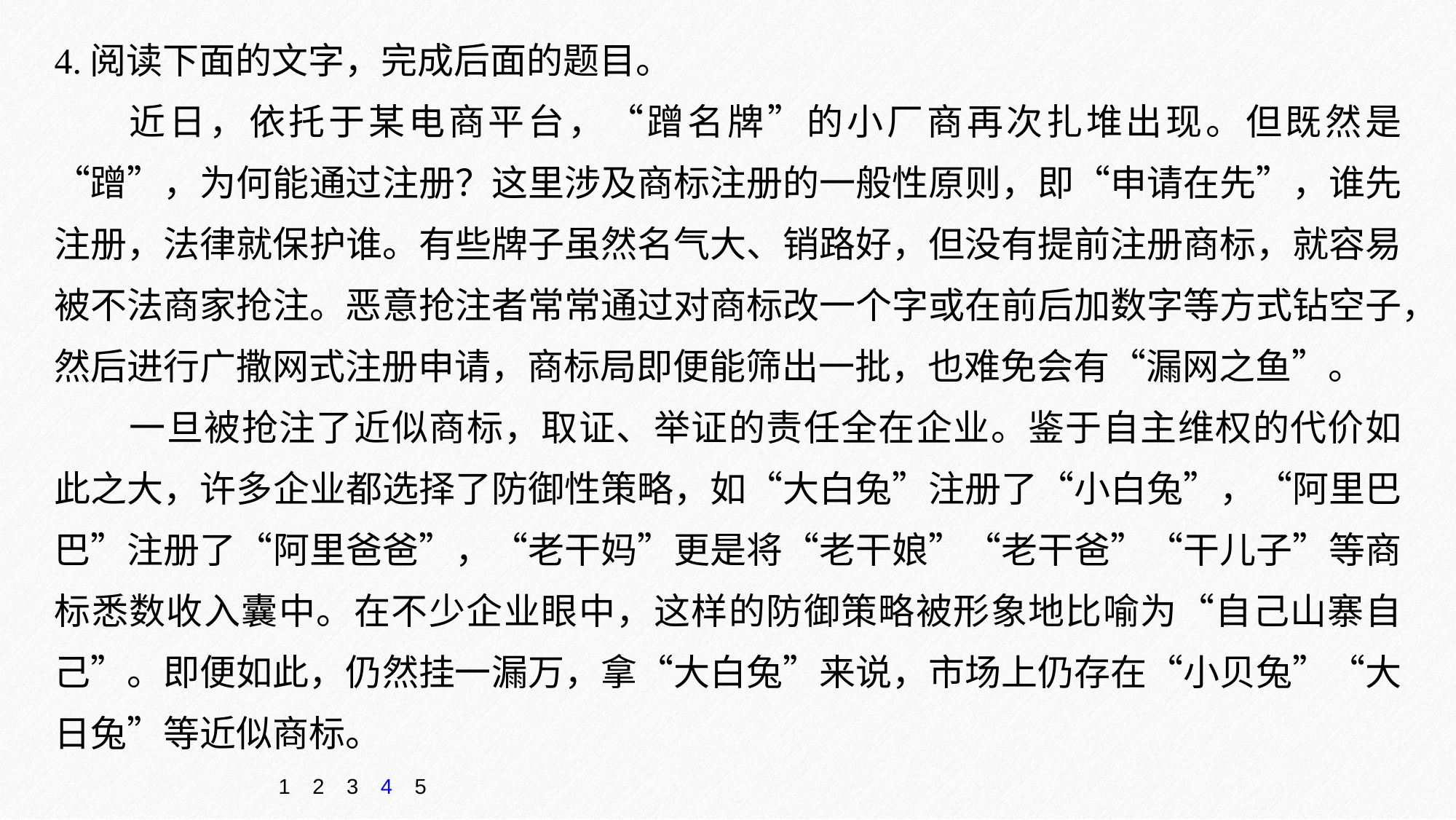

4.阅读下面的文字，完成后面的题目。
近日，依托于某电商平台，“蹭名牌”的小厂商再次扎堆出现。但既然是“蹭”，为何能通过注册？这里涉及商标注册的一般性原则，即“申请在先”，谁先注册，法律就保护谁。有些牌子虽然名气大、销路好，但没有提前注册商标，就容易被不法商家抢注。恶意抢注者常常通过对商标改一个字或在前后加数字等方式钻空子，然后进行广撒网式注册申请，商标局即便能筛出一批，也难免会有“漏网之鱼”。
一旦被抢注了近似商标，取证、举证的责任全在企业。鉴于自主维权的代价如此之大，许多企业都选择了防御性策略，如“大白兔”注册了“小白兔”，“阿里巴巴”注册了“阿里爸爸”，“老干妈”更是将“老干娘”“老干爸”“干儿子”等商标悉数收入囊中。在不少企业眼中，这样的防御策略被形象地比喻为“自己山寨自己”。即便如此，仍然挂一漏万，拿“大白兔”来说，市场上仍存在“小贝兔”“大日兔”等近似商标。
1
2
3
4
5